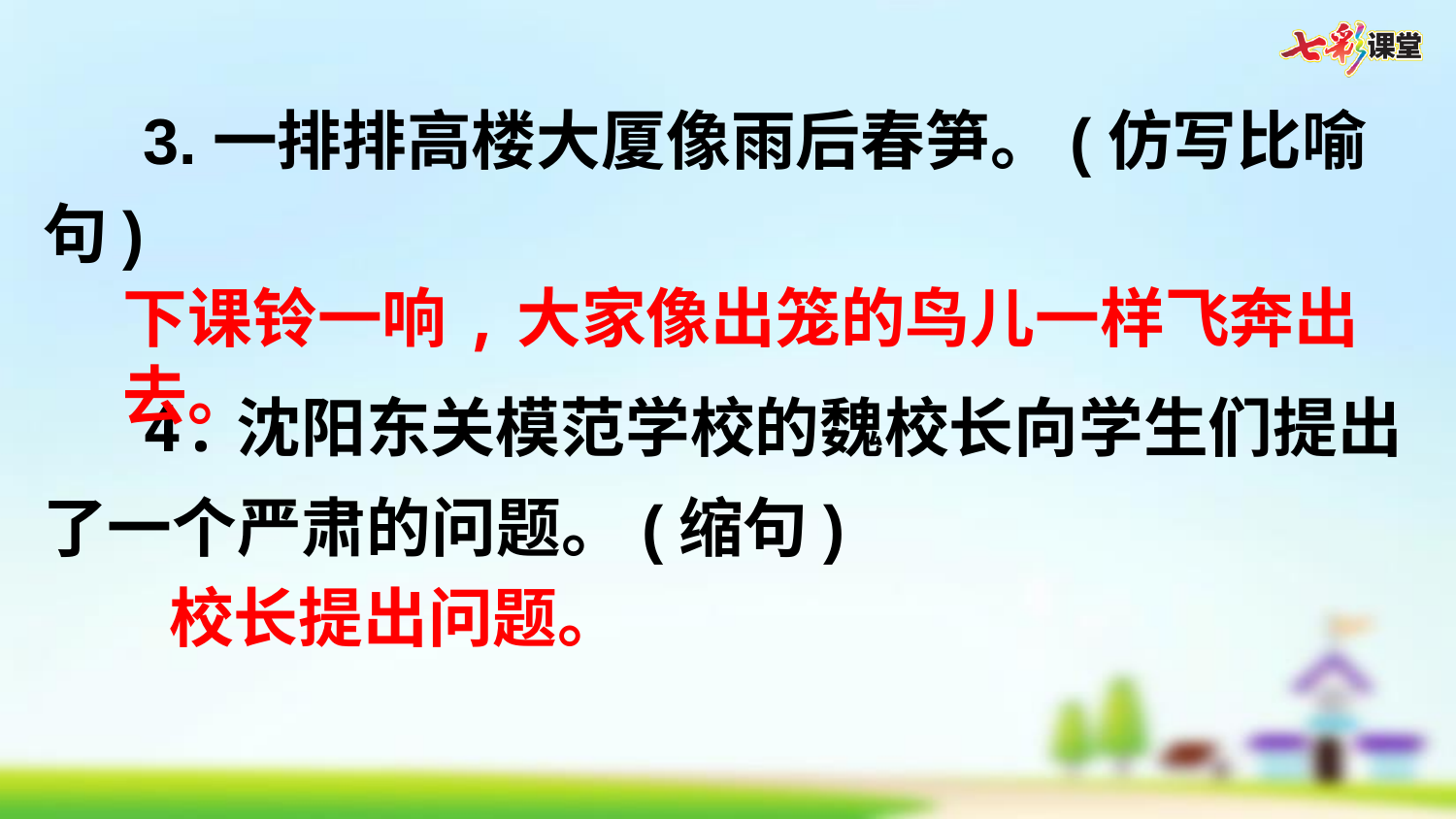

3.一排排高楼大厦像雨后春笋。(仿写比喻句)

4.沈阳东关模范学校的魏校长向学生们提出了一个严肃的问题。(缩句)
下课铃一响,大家像出笼的鸟儿一样飞奔出去。
校长提出问题。